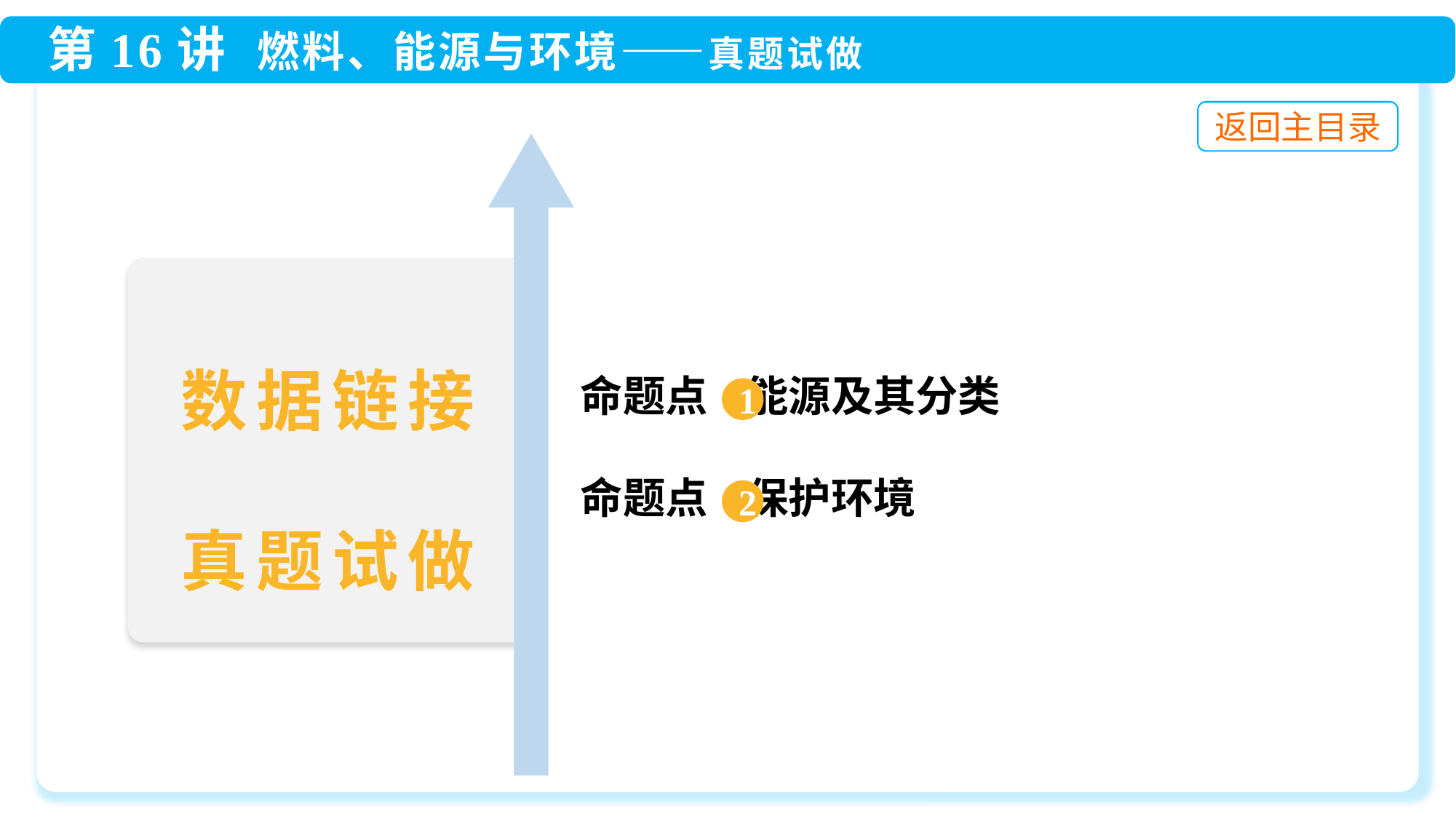

数据链接
真题试做
 命题点    能源及其分类
1
 命题点    保护环境
2
 3